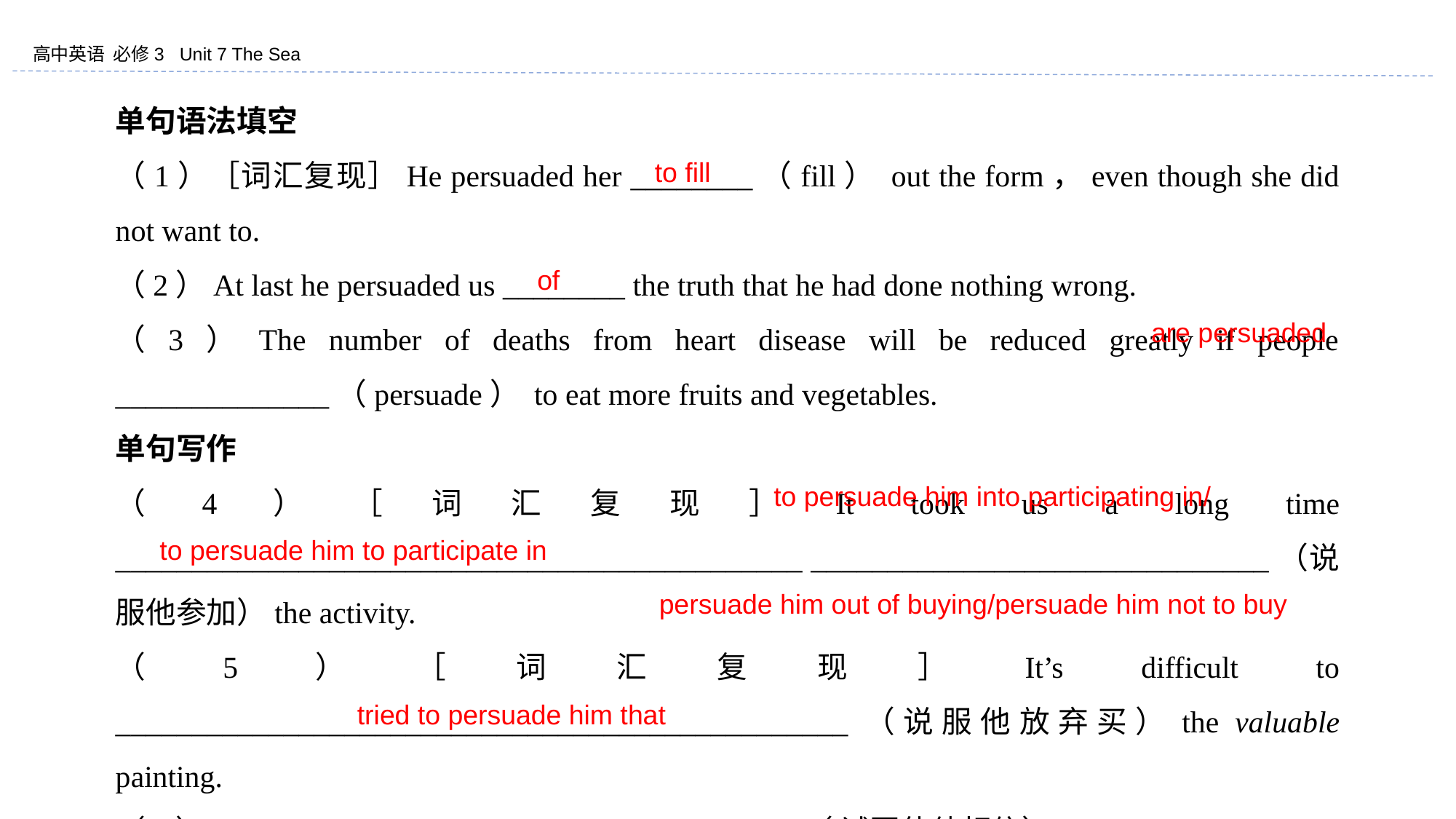

单句语法填空
（1）［词汇复现］He persuaded her ________（fill） out the form，even though she did not want to.
（2）At last he persuaded us ________ the truth that he had done nothing wrong.
（3）The number of deaths from heart disease will be reduced greatly if people ______________（persuade） to eat more fruits and vegetables.
单句写作
（4）［词汇复现］It took us a long time _____________________________________________ ______________________________（说服他参加）the activity.
（5）［词汇复现］It’s difficult to ________________________________________________（说服他放弃买）the valuable painting.
（6）We ___________________________________（ 试图使他相信）we would help him.
to fill
of
are persuaded
to persuade him into participating in/
to persuade him to participate in
persuade him out of buying/persuade him not to buy
tried to persuade him that